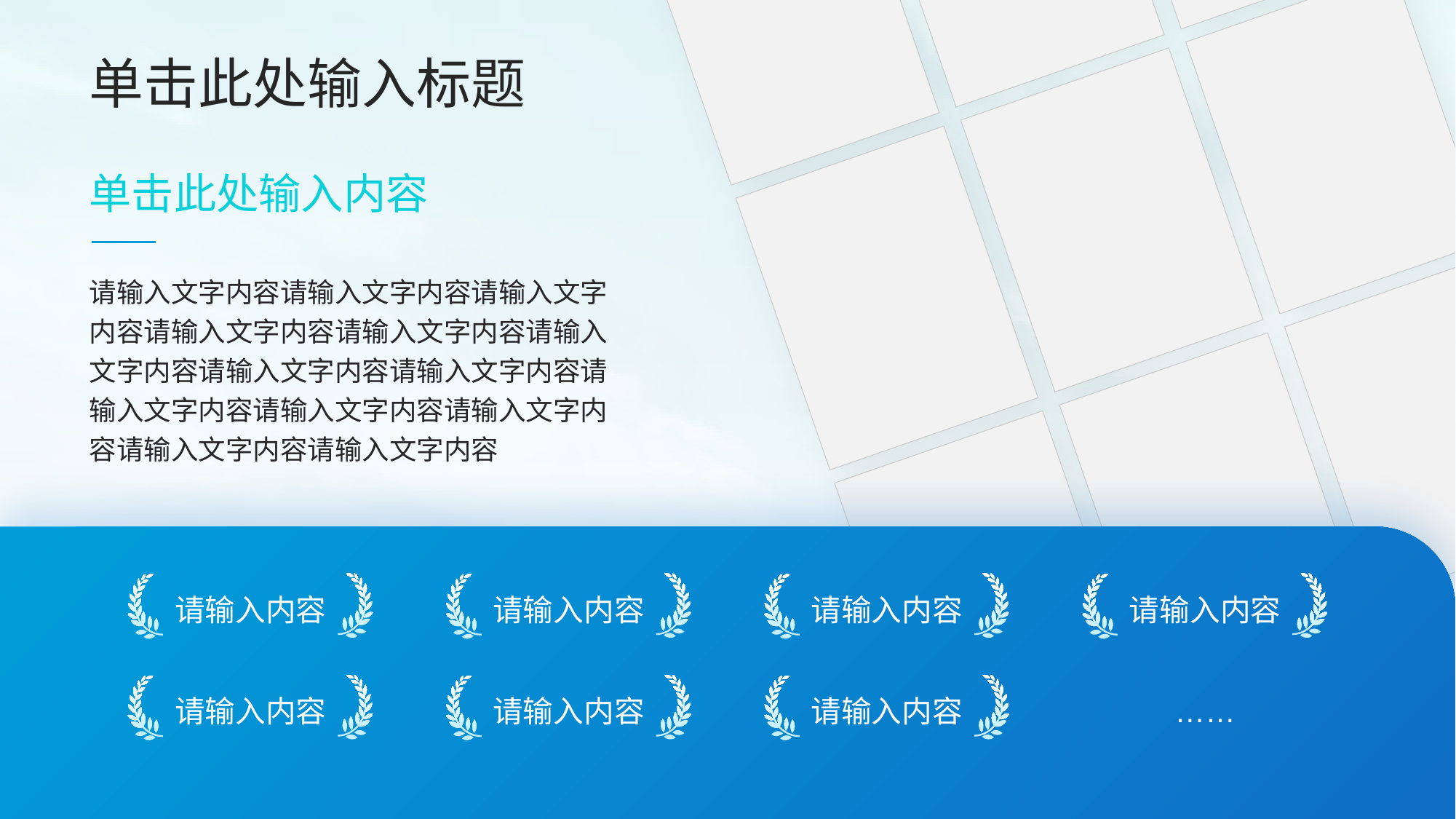

单击此处输入标题

单击此处输入内容
请输入文字内容请输入文字内容请输入文字内容请输入文字内容请输入文字内容请输入文字内容请输入文字内容请输入文字内容请输入文字内容请输入文字内容请输入文字内容请输入文字内容请输入文字内容

请输入内容

请输入内容

请输入内容

请输入内容

请输入内容

请输入内容

请输入内容
……